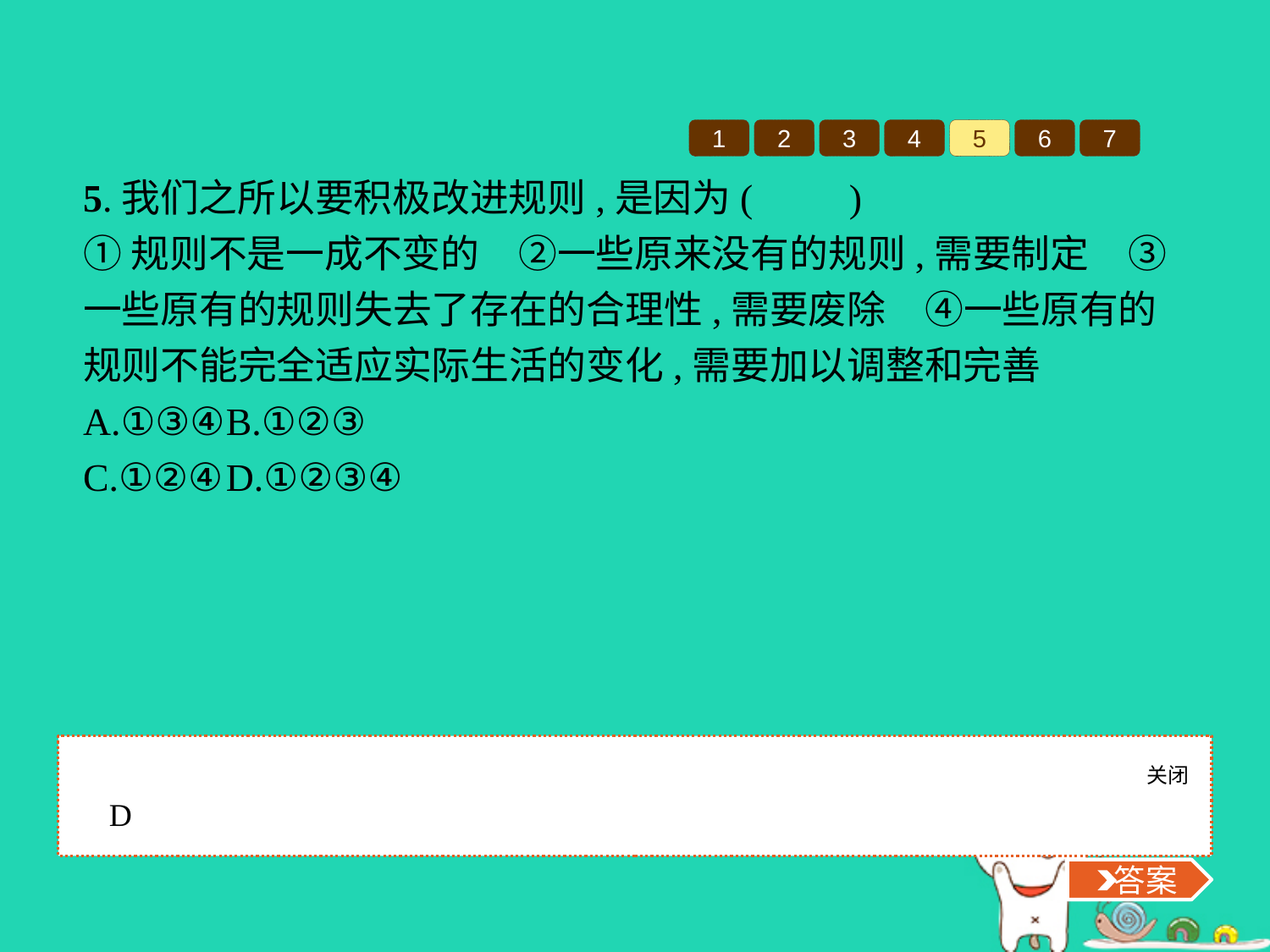

1
2
3
4
5
6
7
5.我们之所以要积极改进规则,是因为(　　)
①规则不是一成不变的　②一些原来没有的规则,需要制定　③一些原有的规则失去了存在的合理性,需要废除　④一些原有的规则不能完全适应实际生活的变化,需要加以调整和完善
A.①③④	B.①②③
C.①②④	D.①②③④

关闭
  答案

D
  答案